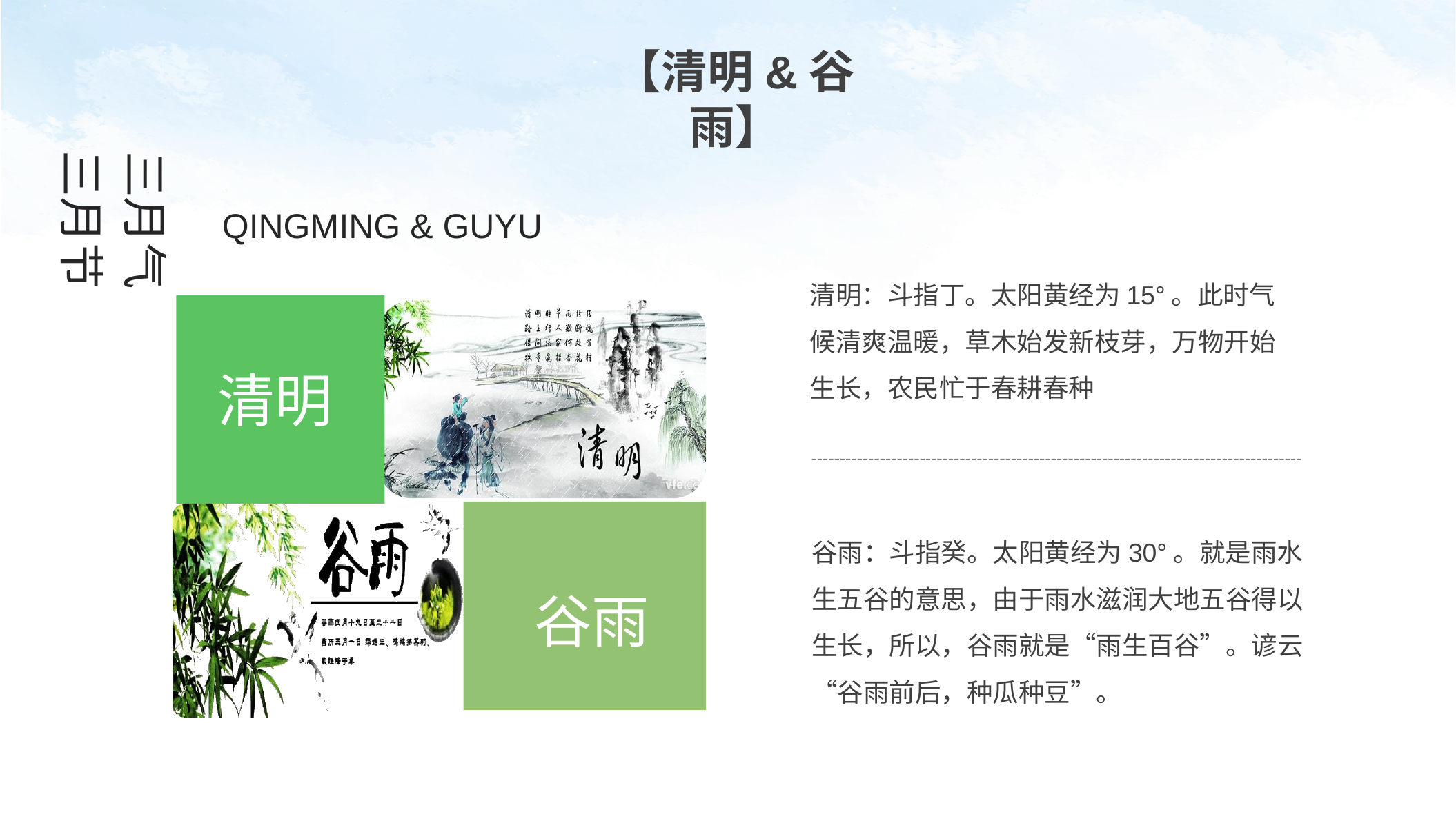

【清明&谷雨】

三月节
三月气
QINGMING & GUYU
清明：斗指丁。太阳黄经为15°。此时气候清爽温暖，草木始发新枝芽，万物开始生长，农民忙于春耕春种

清明

谷雨

谷雨：斗指癸。太阳黄经为30°。就是雨水生五谷的意思，由于雨水滋润大地五谷得以生长，所以，谷雨就是“雨生百谷”。谚云“谷雨前后，种瓜种豆”。